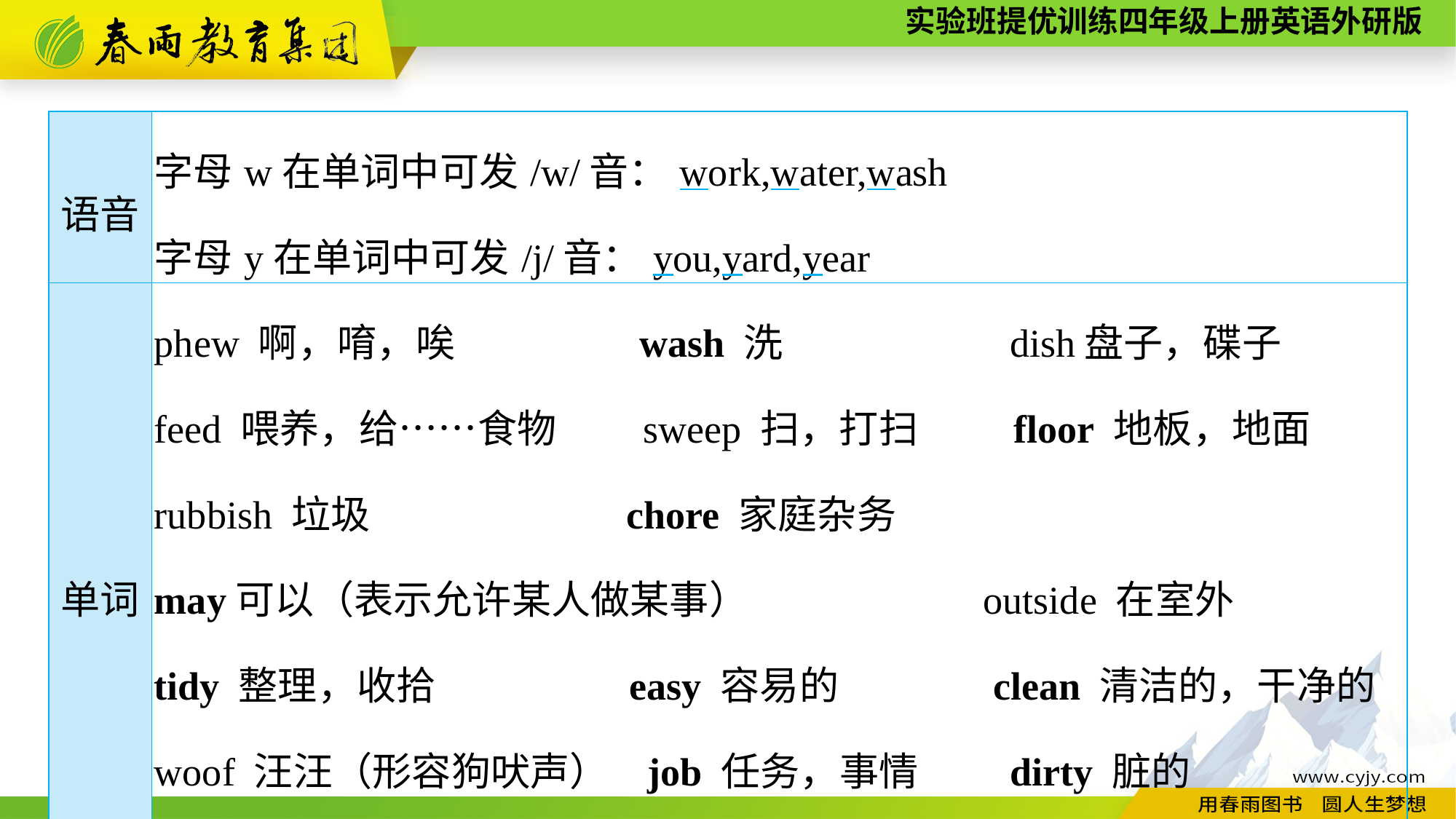

| 语音 | 字母w在单词中可发/w/音：work,water,wash 字母y在单词中可发/j/音：you,yard,year |
| --- | --- |
| 单词 | phew 啊，唷，唉　　　 wash 洗　　　　　 dish盘子，碟子 feed 喂养，给……食物　 sweep 扫，打扫　 floor 地板，地面 rubbish 垃圾　 chore 家庭杂务　 may可以（表示允许某人做某事） outside 在室外　 tidy 整理，收拾　 easy 容易的 clean 清洁的，干净的 woof 汪汪（形容狗吠声） job 任务，事情 dirty 脏的　 desk 书桌，写字台　 wall 墙　　　 again 再一次 |